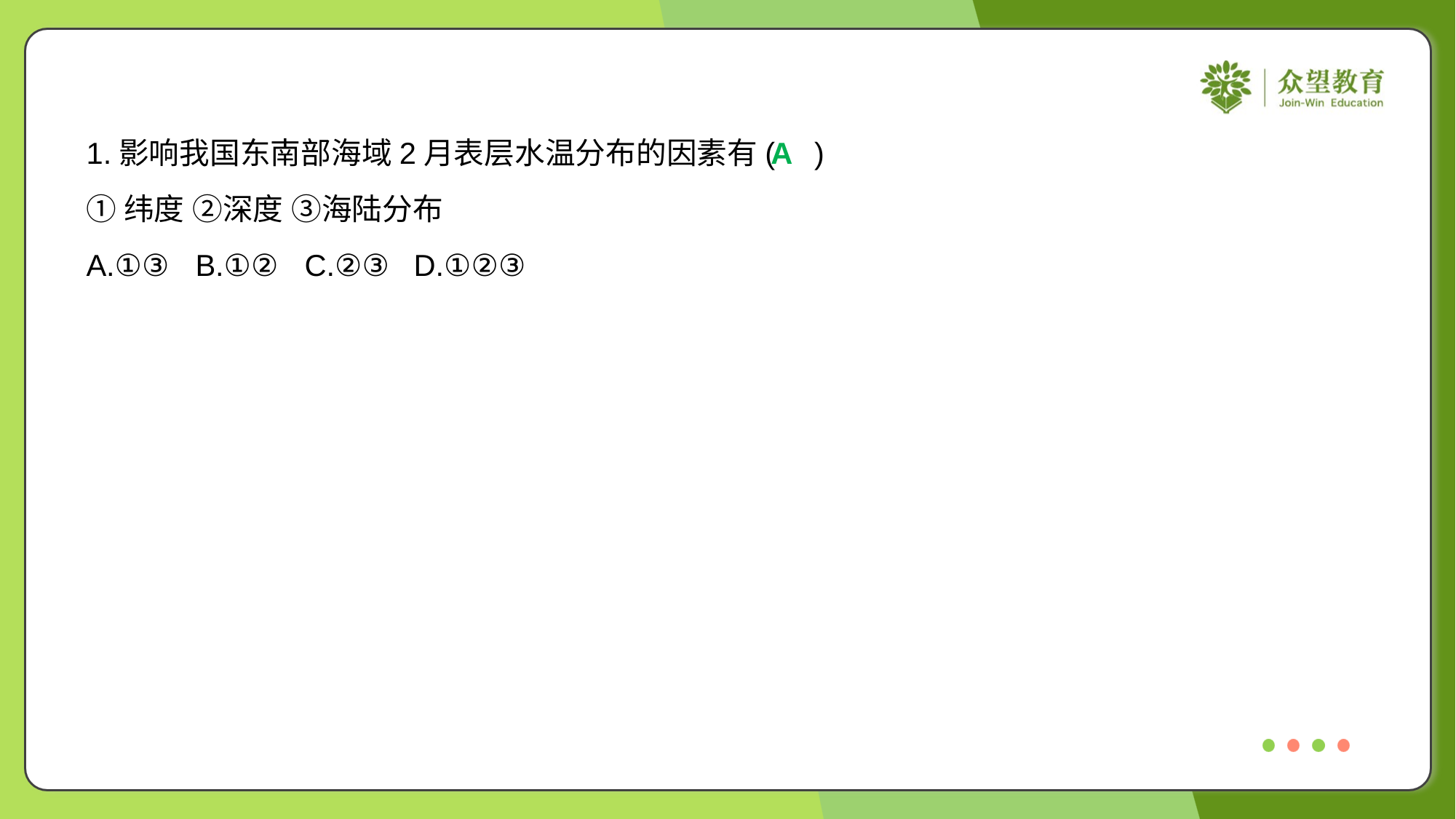

1.影响我国东南部海域2月表层水温分布的因素有(     )
①纬度 ②深度 ③海陆分布
A
A.①③	B.①②	C.②③	D.①②③